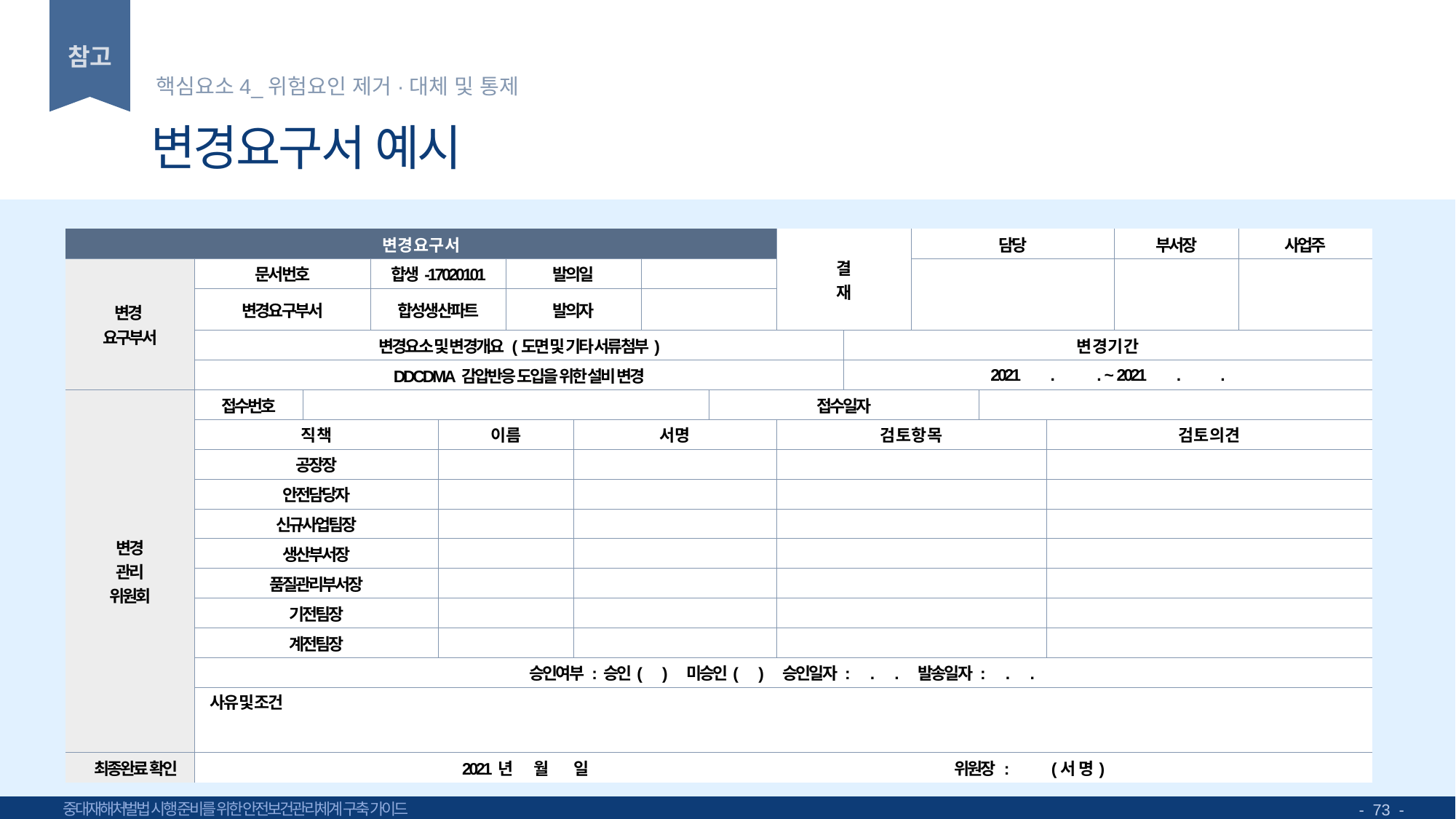

8
핵심요소4_위험요인 제거·대체 및 통제
# 변경요구서 예시
| 변 경 요 구 서 |  |  |  |  |  |  |  |  | 결 재 |  | 담당 |  |  | 부서장 | 사업주 |
| --- | --- | --- | --- | --- | --- | --- | --- | --- | --- | --- | --- | --- | --- | --- | --- |
| 변경 요구부서 | 문서번호 |  | 합생-17020101 |  | 발의일 |  |  |  |  |  |  |  |  |  |  |
|  | 변경요구부서 |  | 합성생산파트 |  | 발의자 |  |  |  |  |  |  |  |  |  |  |
|  | 변경요소 및 변경개요 (도면 및 기타 서류첨부) |  |  |  |  |  |  |  |  | 변 경 기 간 |  |  |  |  |  |
|  | DDCDMA 감압반응 도입을 위한 설비 변경 |  |  |  |  |  |  |  |  | 2021 . . ~ 2021 . . |  |  |  |  |  |
| 변경 관리 위원회 | 접수번호 |  |  |  |  |  |  | 접수일자 |  |  |  |  |  |  |  |
|  | 직 책 |  |  | 이 름 |  | 서 명 |  |  | 검 토 항 목 |  |  |  | 검 토 의 견 |  |  |
|  | 공장장 |  |  |  |  |  |  |  |  |  |  |  |  |  |  |
|  | 안전담당자 |  |  |  |  |  |  |  |  |  |  |  |  |  |  |
|  | 신규사업팀장 |  |  |  |  |  |  |  |  |  |  |  |  |  |  |
|  | 생산부서장 |  |  |  |  |  |  |  |  |  |  |  |  |  |  |
|  | 품질관리부서장 |  |  |  |  |  |  |  |  |  |  |  |  |  |  |
|  | 기전팀장 |  |  |  |  |  |  |  |  |  |  |  |  |  |  |
|  | 계전팀장 |  |  |  |  |  |  |  |  |  |  |  |  |  |  |
|  | 승인여부 : 승인( ) 미승인( ) 승인일자 : . . 발송일자 : . . |  |  |  |  |  |  |  |  |  |  |  |  |  |  |
|  | 사유 및 조건 |  |  |  |  |  |  |  |  |  |  |  |  |  |  |
| 최종완료 확인 | 2021 년 월 일 위원장 : (서 명) |  |  |  |  |  |  |  |  |  |  |  |  |  |  |
-  73  -